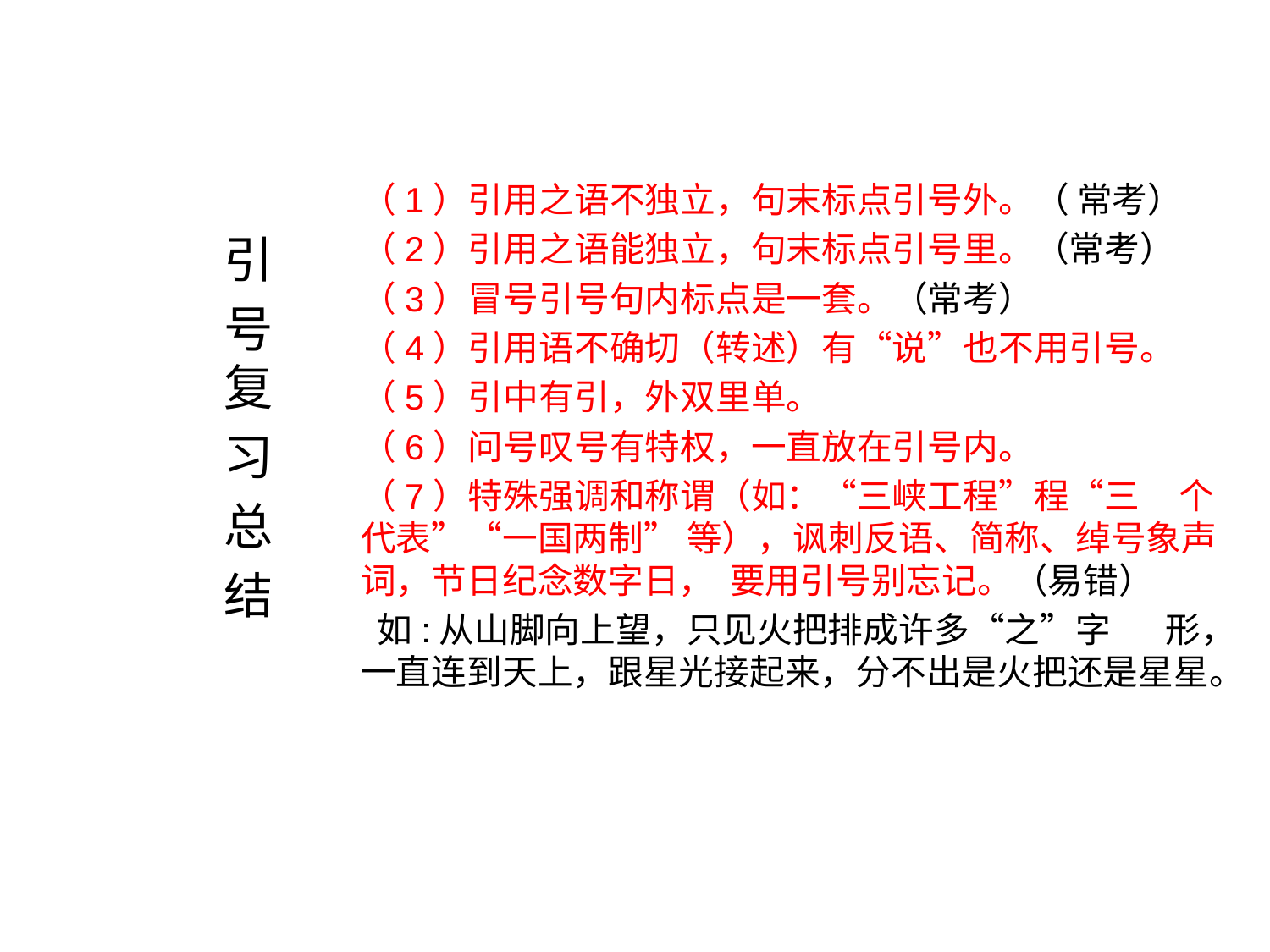

#
（1）引用之语不独立，句末标点引号外。（ 常考）
（2）引用之语能独立，句末标点引号里。（常考）
（3）冒号引号句内标点是一套。（常考）
（4）引用语不确切（转述）有“说”也不用引号。
（5）引中有引，外双里单。
（6）问号叹号有特权，一直放在引号内。
（7）特殊强调和称谓（如：“三峡工程”程“三     个代表”“一国两制” 等），讽刺反语、简称、绰号象声词，节日纪念数字日，  要用引号别忘记。（易错）
 如:从山脚向上望，只见火把排成许多“之”字       形，一直连到天上，跟星光接起来，分不出是火把还是星星。

引
号       复
习
总
结